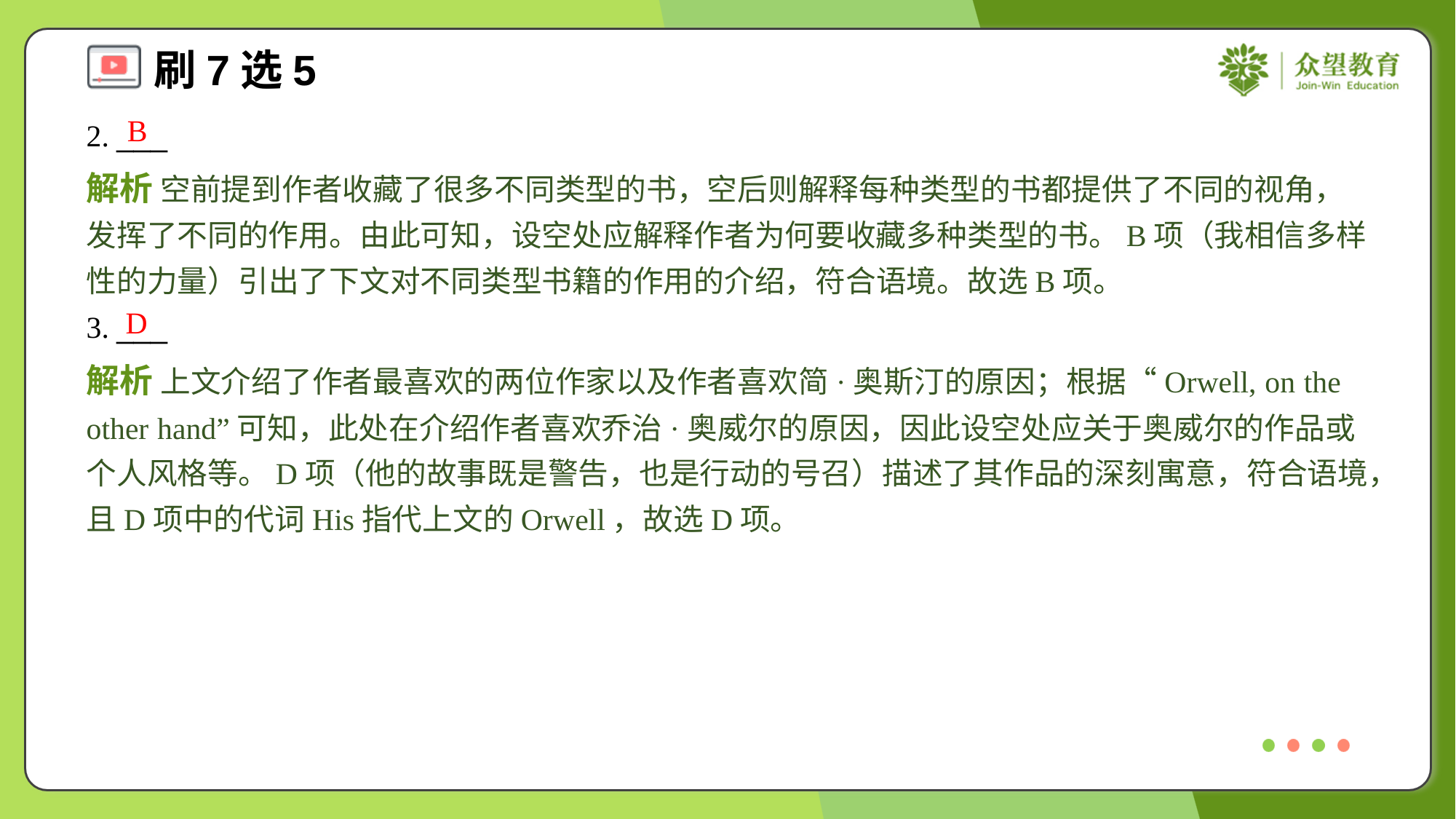

B
2. ___
解析 空前提到作者收藏了很多不同类型的书，空后则解释每种类型的书都提供了不同的视角，发挥了不同的作用。由此可知，设空处应解释作者为何要收藏多种类型的书。B项（我相信多样性的力量）引出了下文对不同类型书籍的作用的介绍，符合语境。故选B项。
D
3. ___
解析 上文介绍了作者最喜欢的两位作家以及作者喜欢简·奥斯汀的原因；根据“Orwell, on the other hand”可知，此处在介绍作者喜欢乔治·奥威尔的原因，因此设空处应关于奥威尔的作品或个人风格等。D项（他的故事既是警告，也是行动的号召）描述了其作品的深刻寓意，符合语境，且D项中的代词His指代上文的Orwell，故选D项。